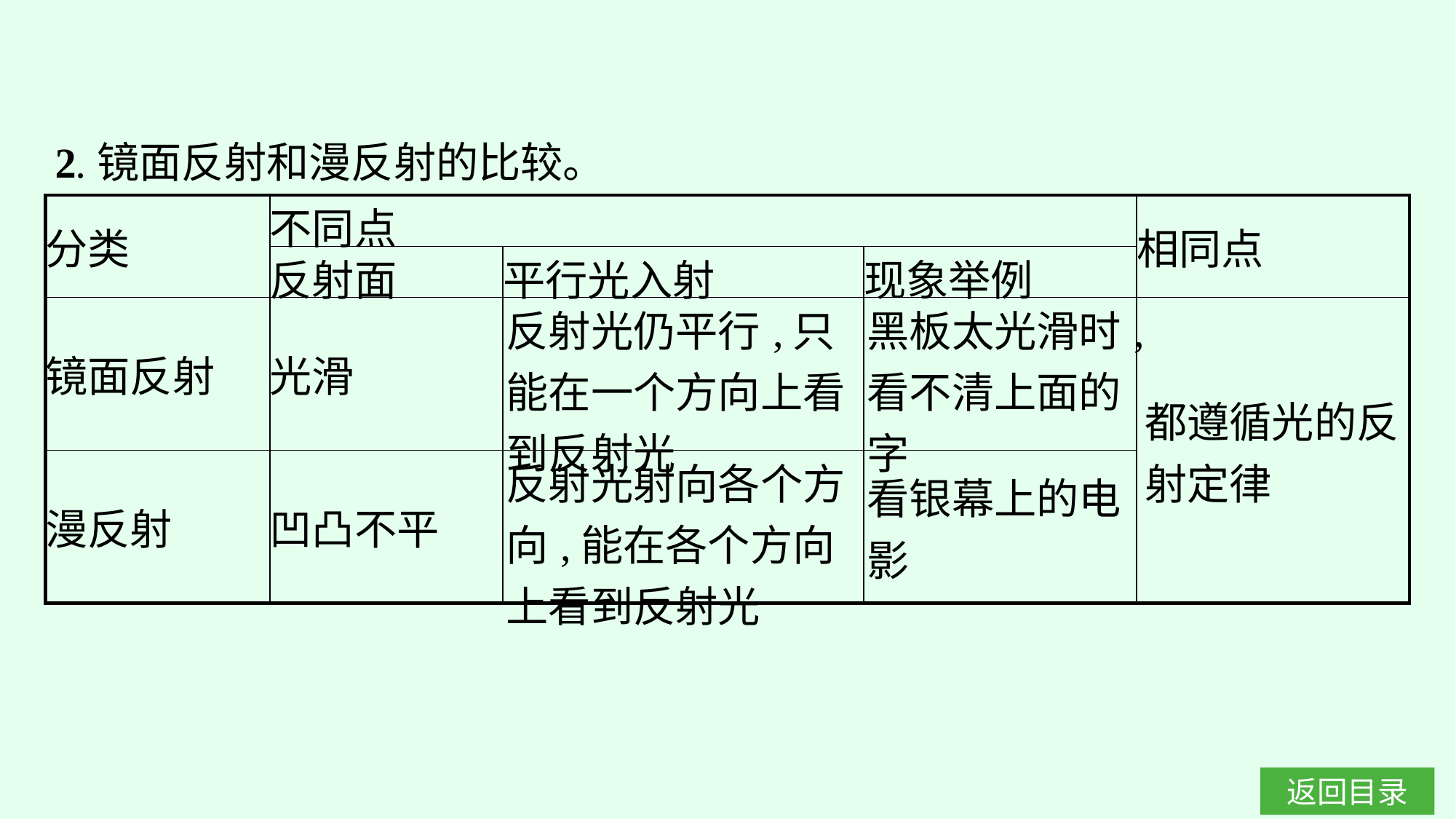

2.镜面反射和漫反射的比较。
| 分类 | 不同点 |  |  | 相同点 |
| --- | --- | --- | --- | --- |
|  | 反射面 | 平行光入射 | 现象举例 |  |
| 镜面反射 | 光滑 | 反射光仍平行,只能在一个方向上看到反射光 | 黑板太光滑时,看不清上面的字 | 都遵循光的反射定律 |
| 漫反射 | 凹凸不平 | 反射光射向各个方向,能在各个方向上看到反射光 | 看银幕上的电影 |  |